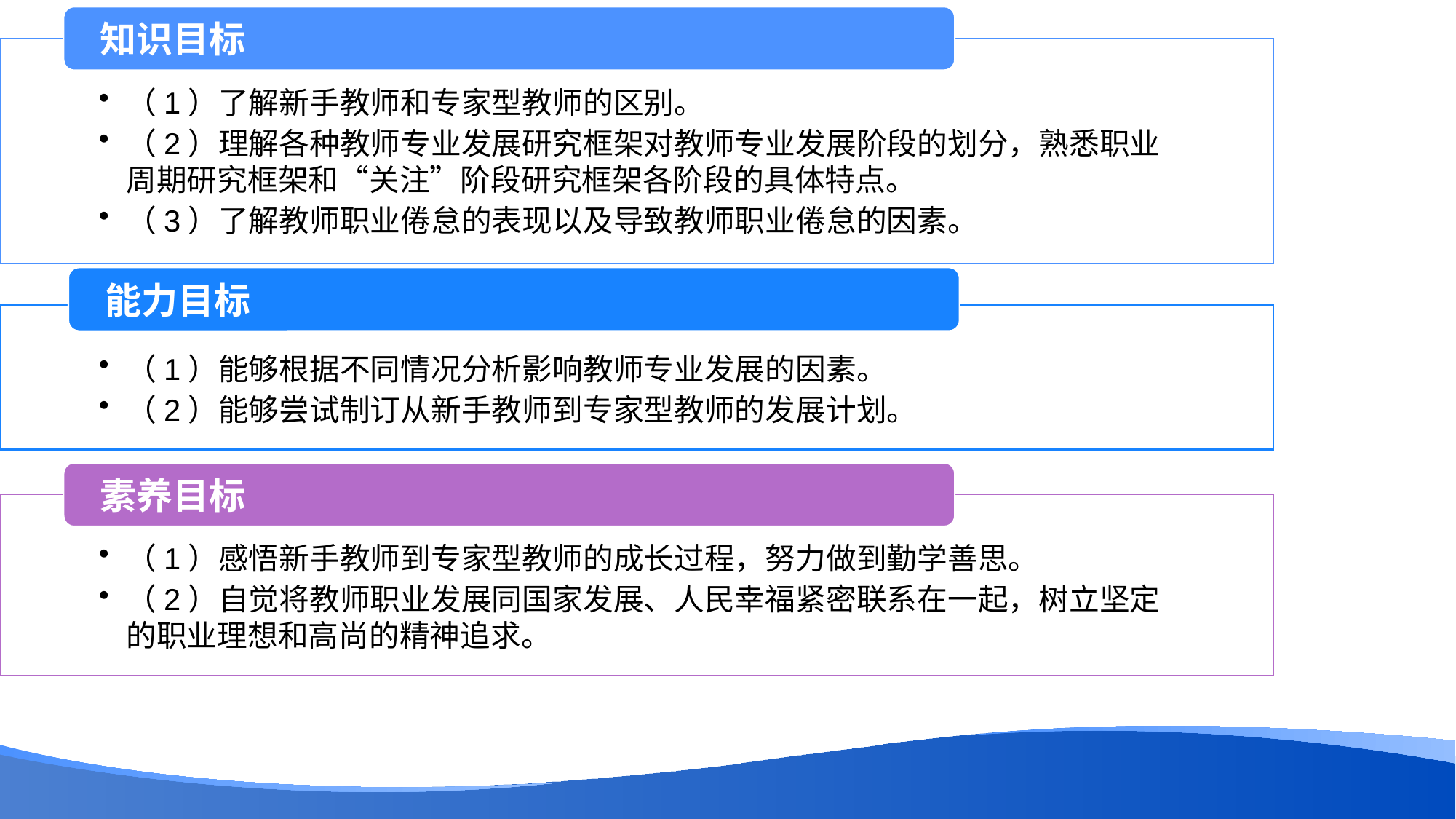

# 学习目标
（1）了解新手教师和专家型教师的区别。
（2）理解各种教师专业发展研究框架对教师专业发展阶段的划分，熟悉职业周期研究框架和“关注”阶段研究框架各阶段的具体特点。
（3）了解教师职业倦怠的表现以及导致教师职业倦怠的因素。
知识目标
（1）能够根据不同情况分析影响教师专业发展的因素。
（2）能够尝试制订从新手教师到专家型教师的发展计划。
能力目标
（1）感悟新手教师到专家型教师的成长过程，努力做到勤学善思。
（2）自觉将教师职业发展同国家发展、人民幸福紧密联系在一起，树立坚定的职业理想和高尚的精神追求。
素养目标